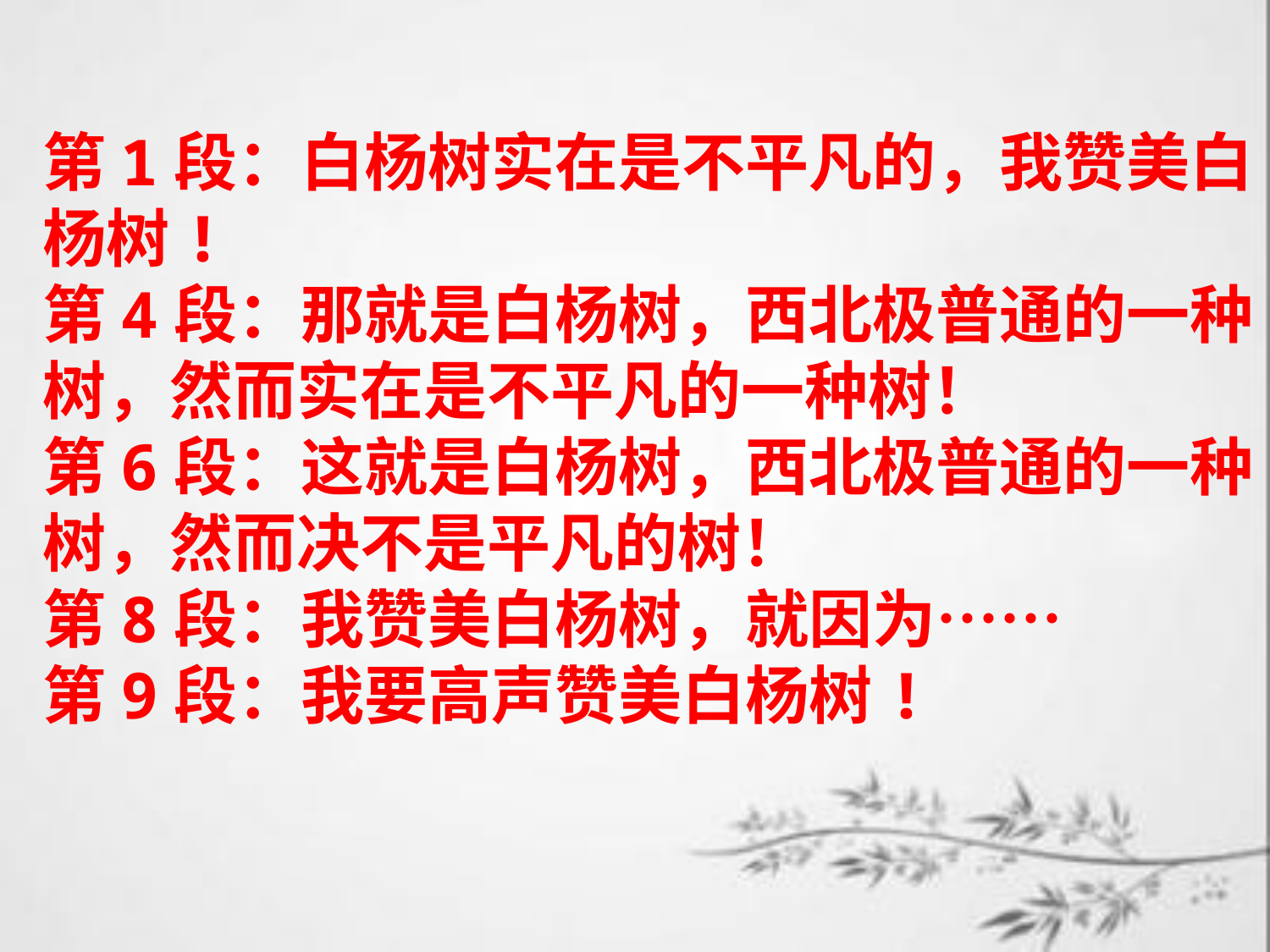

第1段：白杨树实在是不平凡的，我赞美白杨树!
第4段：那就是白杨树，西北极普通的一种树，然而实在是不平凡的一种树！
第6段：这就是白杨树，西北极普通的一种树，然而决不是平凡的树！
第8段：我赞美白杨树，就因为……
第9段：我要高声赞美白杨树!